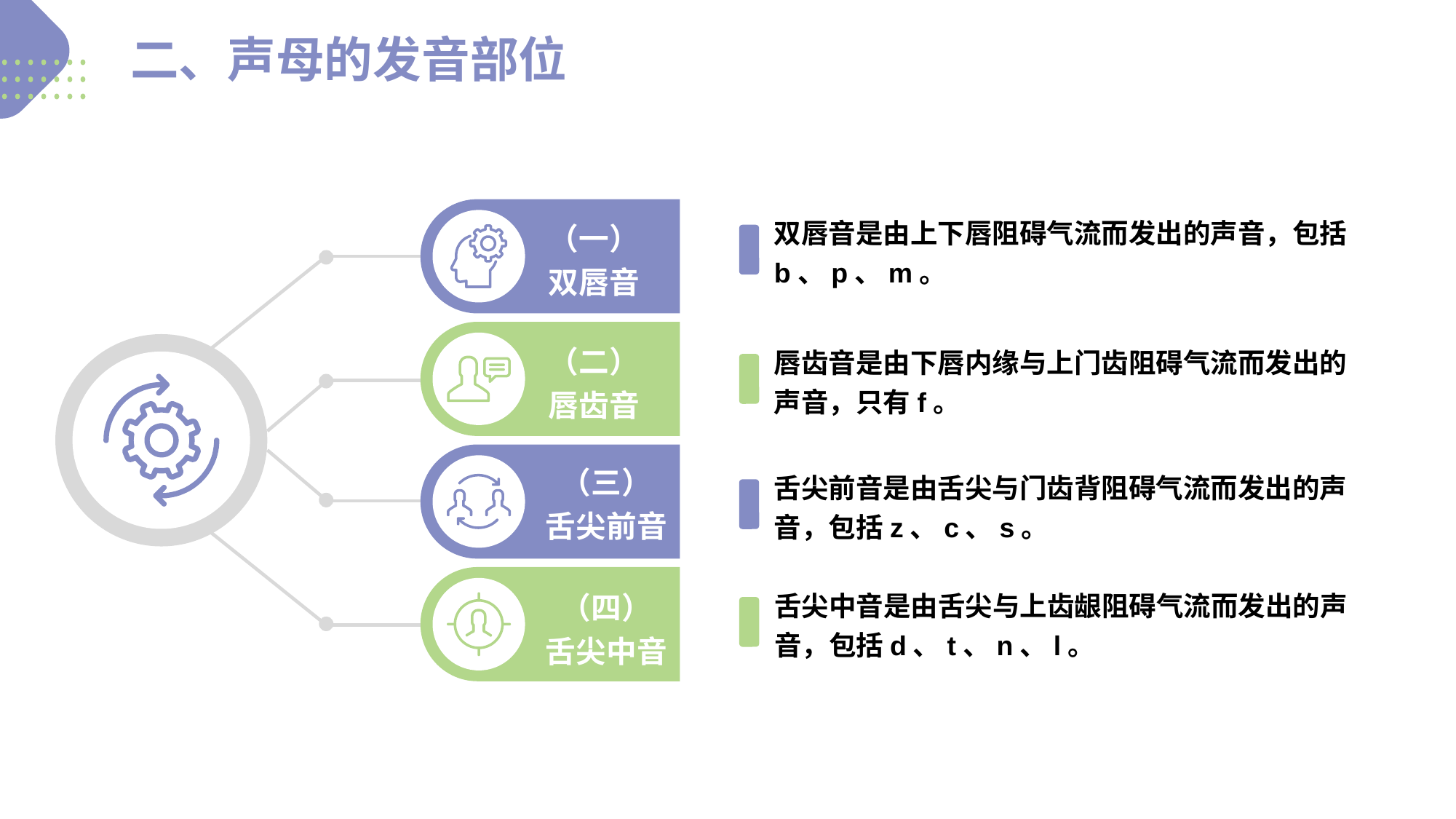

二、声母的发音部位

双唇音是由上下唇阻碍气流而发出的声音，包括b、p、m。

（一）双唇音

（二）唇齿音
唇齿音是由下唇内缘与上门齿阻碍气流而发出的声音，只有f。

（三）
舌尖前音
舌尖前音是由舌尖与门齿背阻碍气流而发出的声音，包括z、c、s。

（四）
舌尖中音
舌尖中音是由舌尖与上齿龈阻碍气流而发出的声音，包括d、t、n、l。